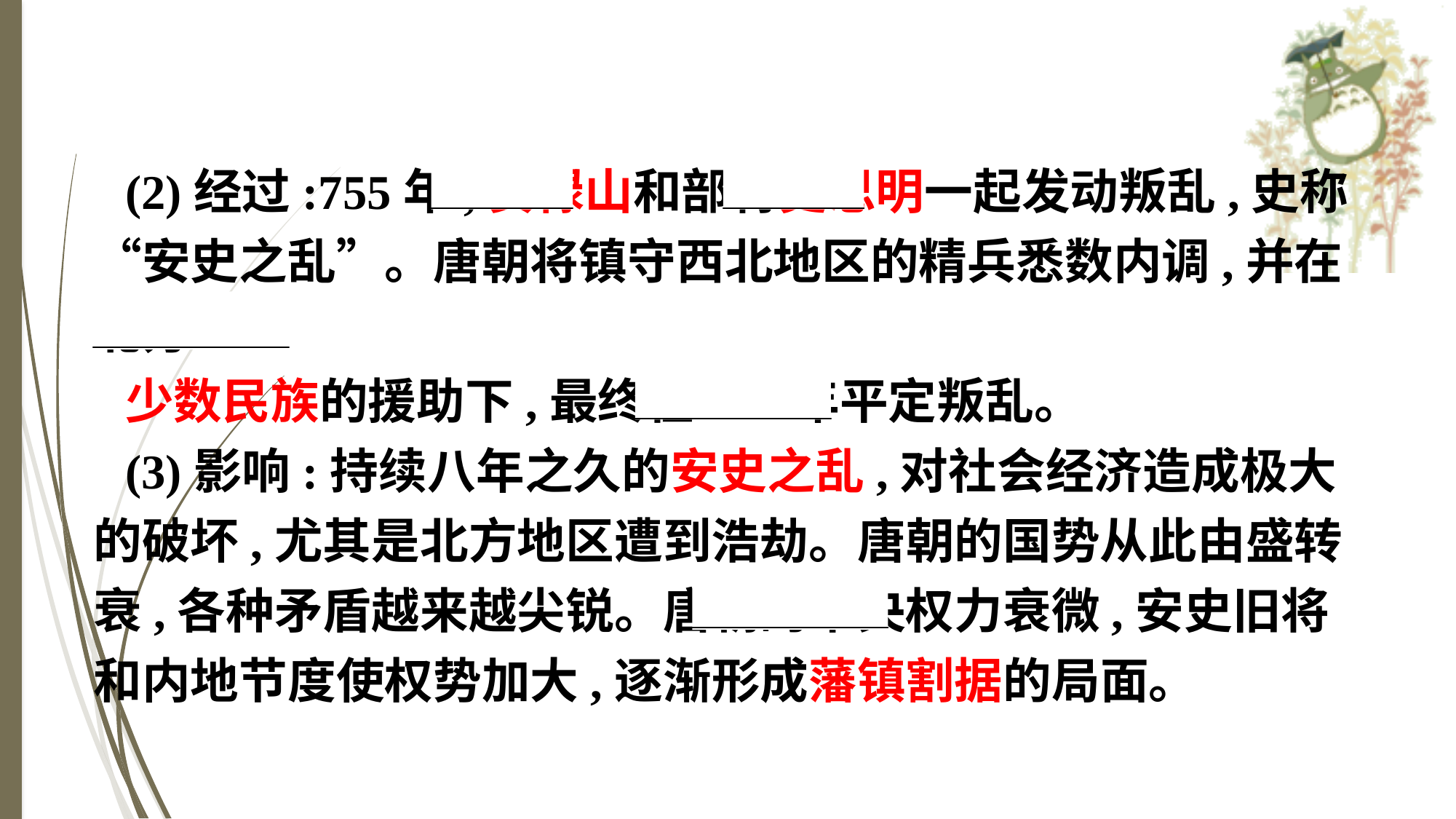

(2)经过:755年,安禄山和部将史思明一起发动叛乱,史称“安史之乱”。唐朝将镇守西北地区的精兵悉数内调,并在北方
少数民族的援助下,最终在763年平定叛乱。
(3)影响:持续八年之久的安史之乱,对社会经济造成极大的破坏,尤其是北方地区遭到浩劫。唐朝的国势从此由盛转衰,各种矛盾越来越尖锐。唐朝的中央权力衰微,安史旧将和内地节度使权势加大,逐渐形成藩镇割据的局面。